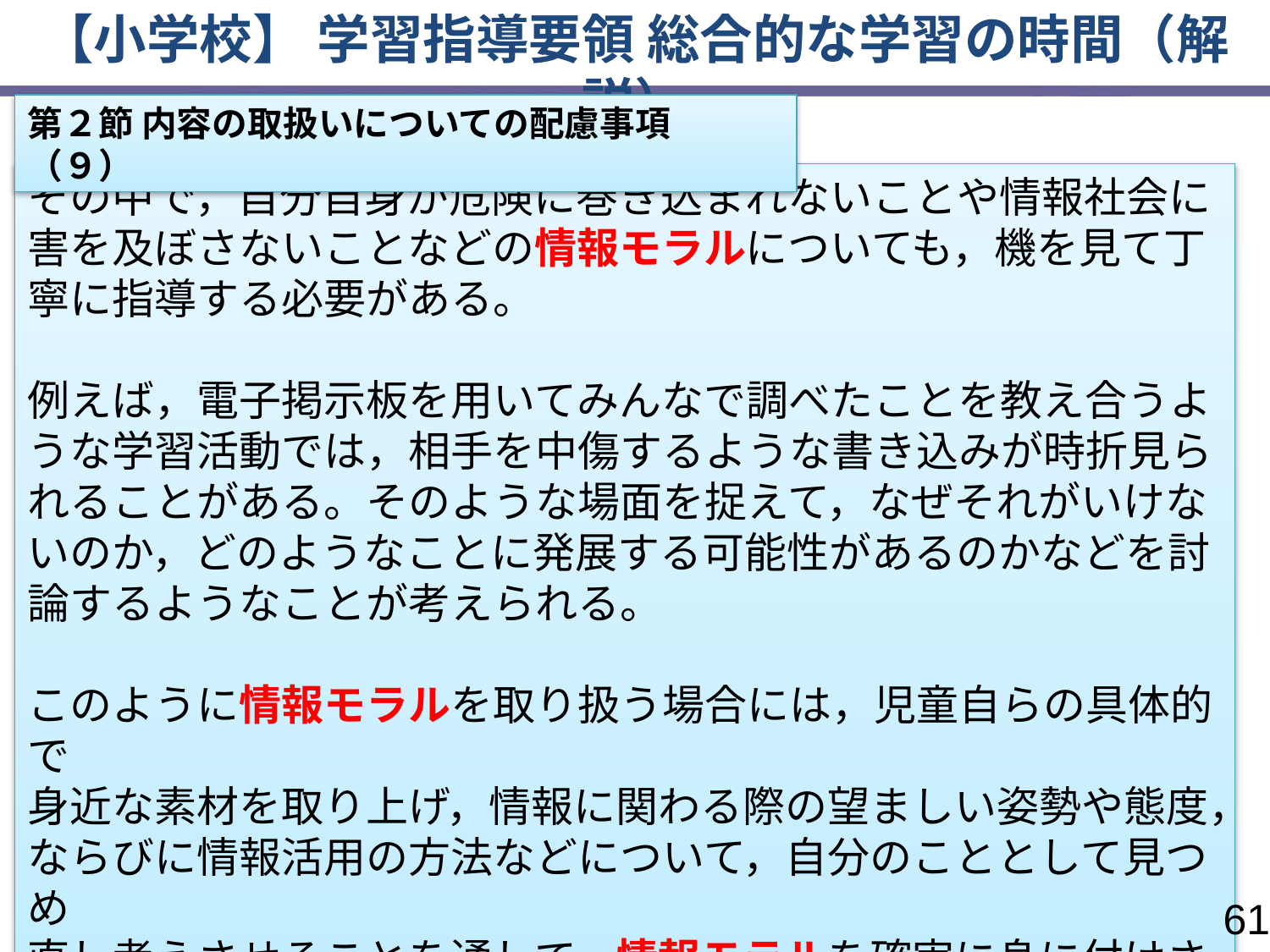

【小学校】 学習指導要領 総合的な学習の時間（解説）
第２節 内容の取扱いについての配慮事項　（９）
その中で，自分自身が危険に巻き込まれないことや情報社会に
害を及ぼさないことなどの情報モラルについても，機を見て丁寧に指導する必要がある。

例えば，電子掲示板を用いてみんなで調べたことを教え合うような学習活動では，相手を中傷するような書き込みが時折見られることがある。そのような場面を捉えて，なぜそれがいけないのか，どのようなことに発展する可能性があるのかなどを討論するようなことが考えられる。

このように情報モラルを取り扱う場合には，児童自らの具体的で
身近な素材を取り上げ，情報に関わる際の望ましい姿勢や態度，ならびに情報活用の方法などについて，自分のこととして見つめ
直し考えさせることを通して，情報モラルを確実に身に付けさせることが望まれる。
61